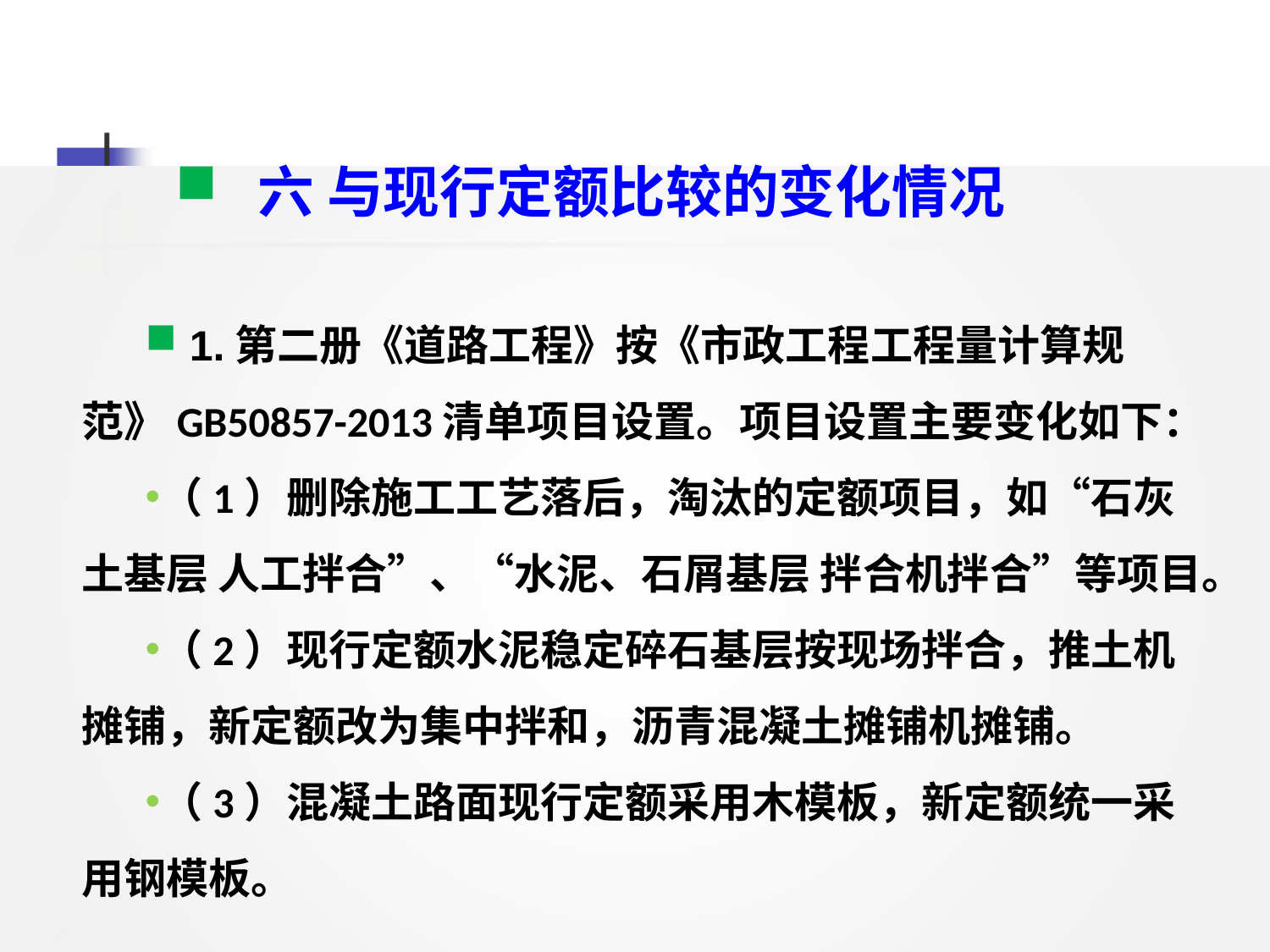

六 与现行定额比较的变化情况
 1.第二册《道路工程》按《市政工程工程量计算规范》GB50857-2013清单项目设置。项目设置主要变化如下：
（1）删除施工工艺落后，淘汰的定额项目，如“石灰土基层 人工拌合”、“水泥、石屑基层 拌合机拌合”等项目。
（2）现行定额水泥稳定碎石基层按现场拌合，推土机摊铺，新定额改为集中拌和，沥青混凝土摊铺机摊铺。
（3）混凝土路面现行定额采用木模板，新定额统一采用钢模板。